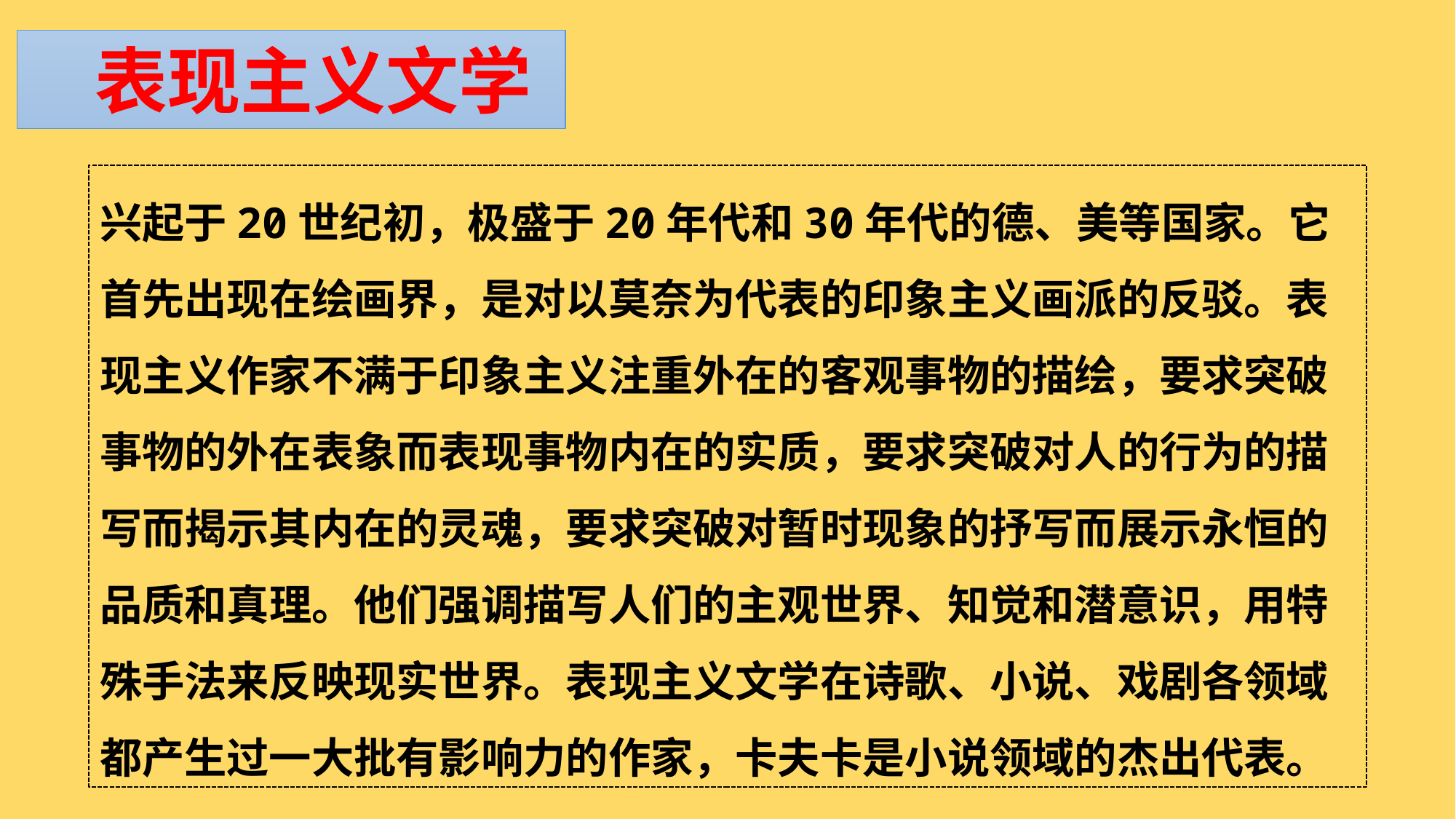

表现主义文学
兴起于20世纪初，极盛于20年代和30年代的德、美等国家。它首先出现在绘画界，是对以莫奈为代表的印象主义画派的反驳。表现主义作家不满于印象主义注重外在的客观事物的描绘，要求突破事物的外在表象而表现事物内在的实质，要求突破对人的行为的描写而揭示其内在的灵魂，要求突破对暂时现象的抒写而展示永恒的品质和真理。他们强调描写人们的主观世界、知觉和潜意识，用特殊手法来反映现实世界。表现主义文学在诗歌、小说、戏剧各领域都产生过一大批有影响力的作家，卡夫卡是小说领域的杰出代表。